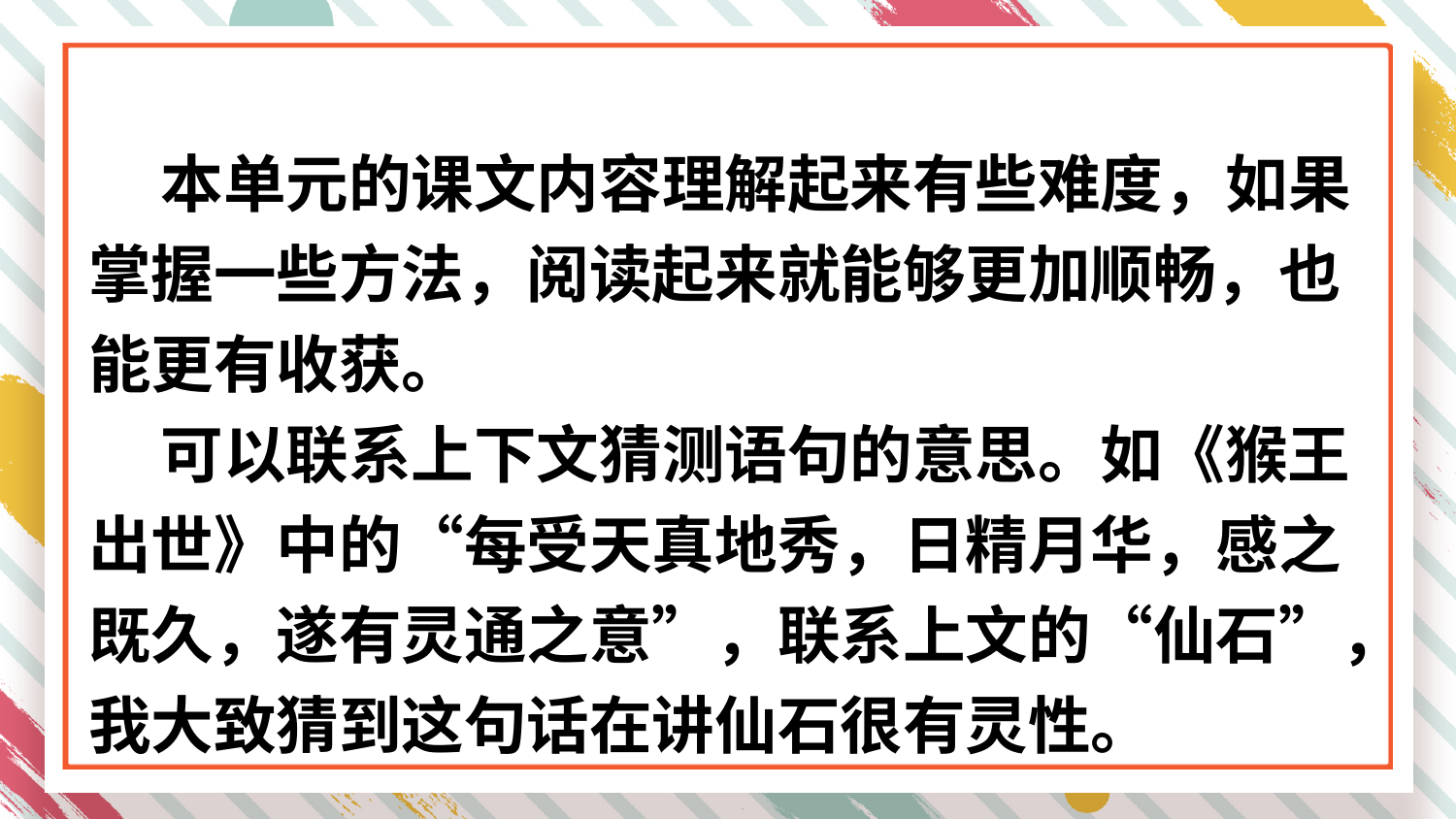

本单元的课文内容理解起来有些难度，如果掌握一些方法，阅读起来就能够更加顺畅，也能更有收获。
    可以联系上下文猜测语句的意思。如《猴王出世》中的“每受天真地秀，日精月华，感之既久，遂有灵通之意”，联系上文的“仙石”，我大致猜到这句话在讲仙石很有灵性。